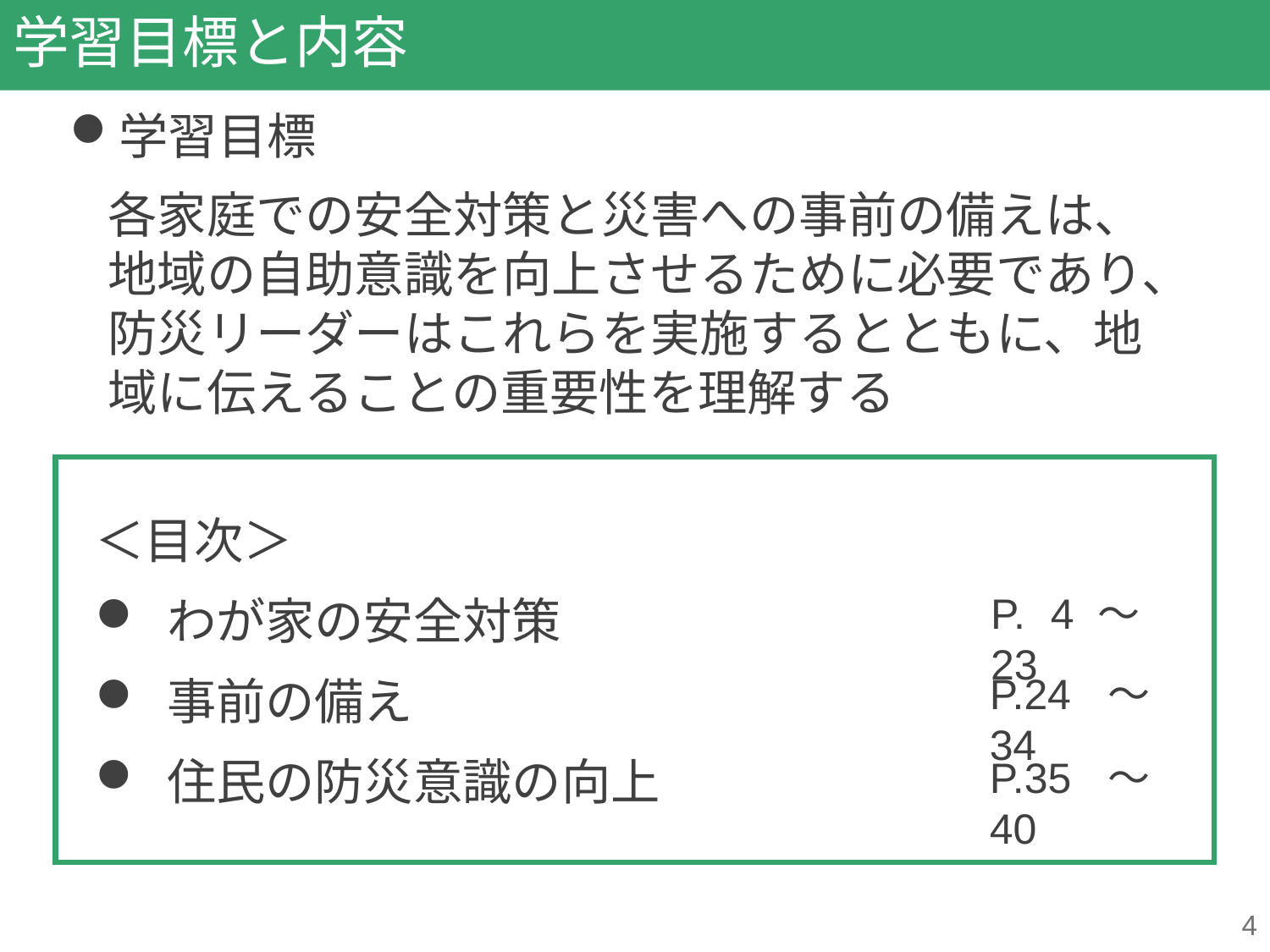

# 学習目標と内容
学習目標

各家庭での安全対策と災害への事前の備えは、地域の自助意識を向上させるために必要であり、防災リーダーはこれらを実施するとともに、地域に伝えることの重要性を理解する

＜目次＞
わが家の安全対策
事前の備え
住民の防災意識の向上

P. 4～23
P.24～34
P.35～40
4